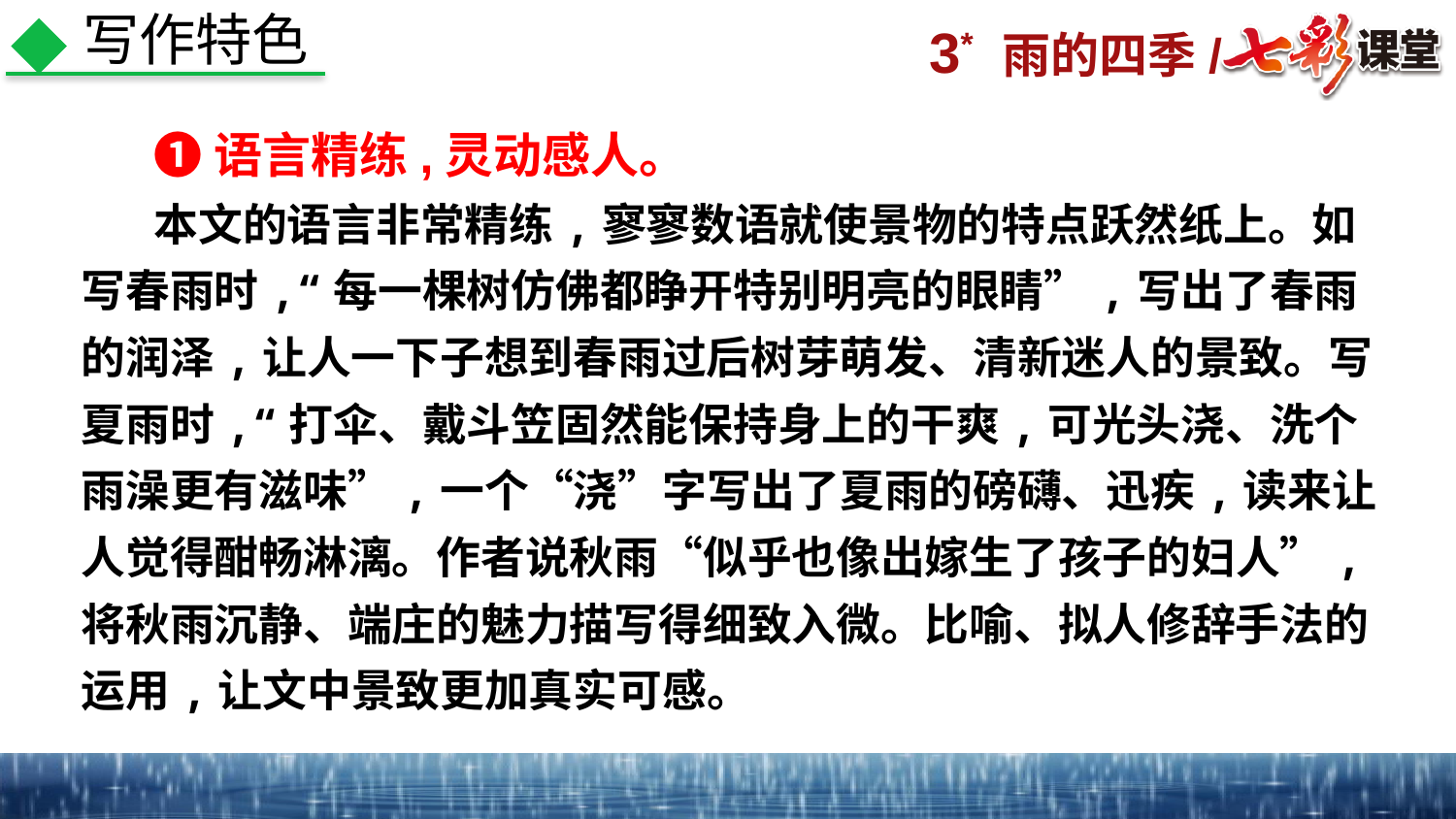

写作特色

❶语言精练,灵动感人。
本文的语言非常精练,寥寥数语就使景物的特点跃然纸上。如写春雨时,“每一棵树仿佛都睁开特别明亮的眼睛”,写出了春雨的润泽,让人一下子想到春雨过后树芽萌发、清新迷人的景致。写夏雨时,“打伞、戴斗笠固然能保持身上的干爽,可光头浇、洗个雨澡更有滋味”,一个“浇”字写出了夏雨的磅礴、迅疾,读来让人觉得酣畅淋漓。作者说秋雨“似乎也像出嫁生了孩子的妇人”,将秋雨沉静、端庄的魅力描写得细致入微。比喻、拟人修辞手法的运用,让文中景致更加真实可感。